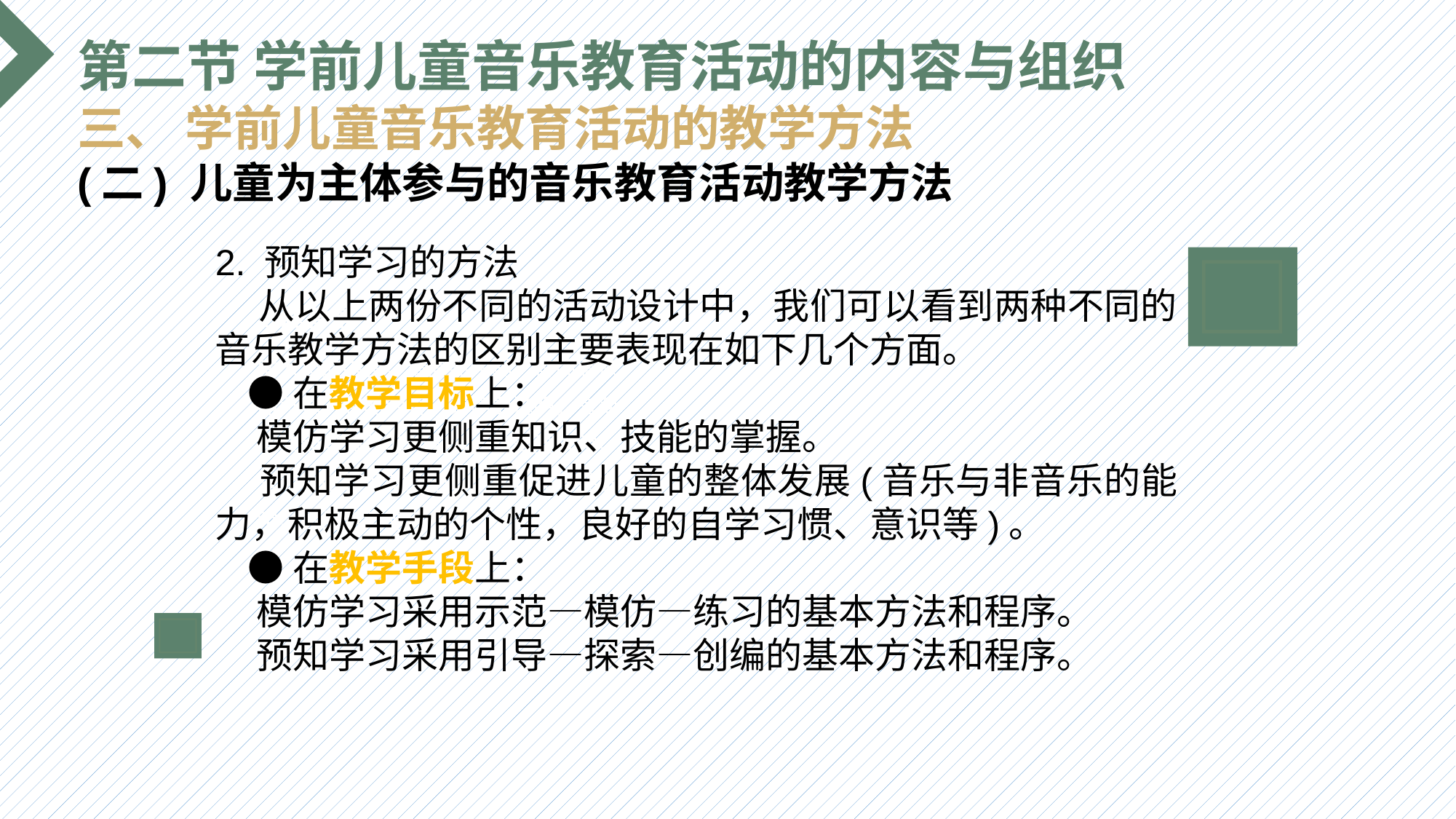

第二节 学前儿童音乐教育活动的内容与组织
三、 学前儿童音乐教育活动的教学方法
(二) 儿童为主体参与的音乐教育活动教学方法

2. 预知学习的方法
    从以上两份不同的活动设计中，我们可以看到两种不同的音乐教学方法的区别主要表现在如下几个方面。
    ●在教学目标上：
    模仿学习更侧重知识、技能的掌握。
    预知学习更侧重促进儿童的整体发展(音乐与非音乐的能力，积极主动的个性，良好的自学习惯、意识等)。
    ●在教学手段上：
    模仿学习采用示范—模仿—练习的基本方法和程序。
    预知学习采用引导—探索—创编的基本方法和程序。

选题背景
输入您的内容，请简要说明，言简意赅即可输入您的内容，请简要说明，言简意赅即可输入您的内容，请简要说明，言简意赅即可输入您的内容，请简要说明，言简意赅即可